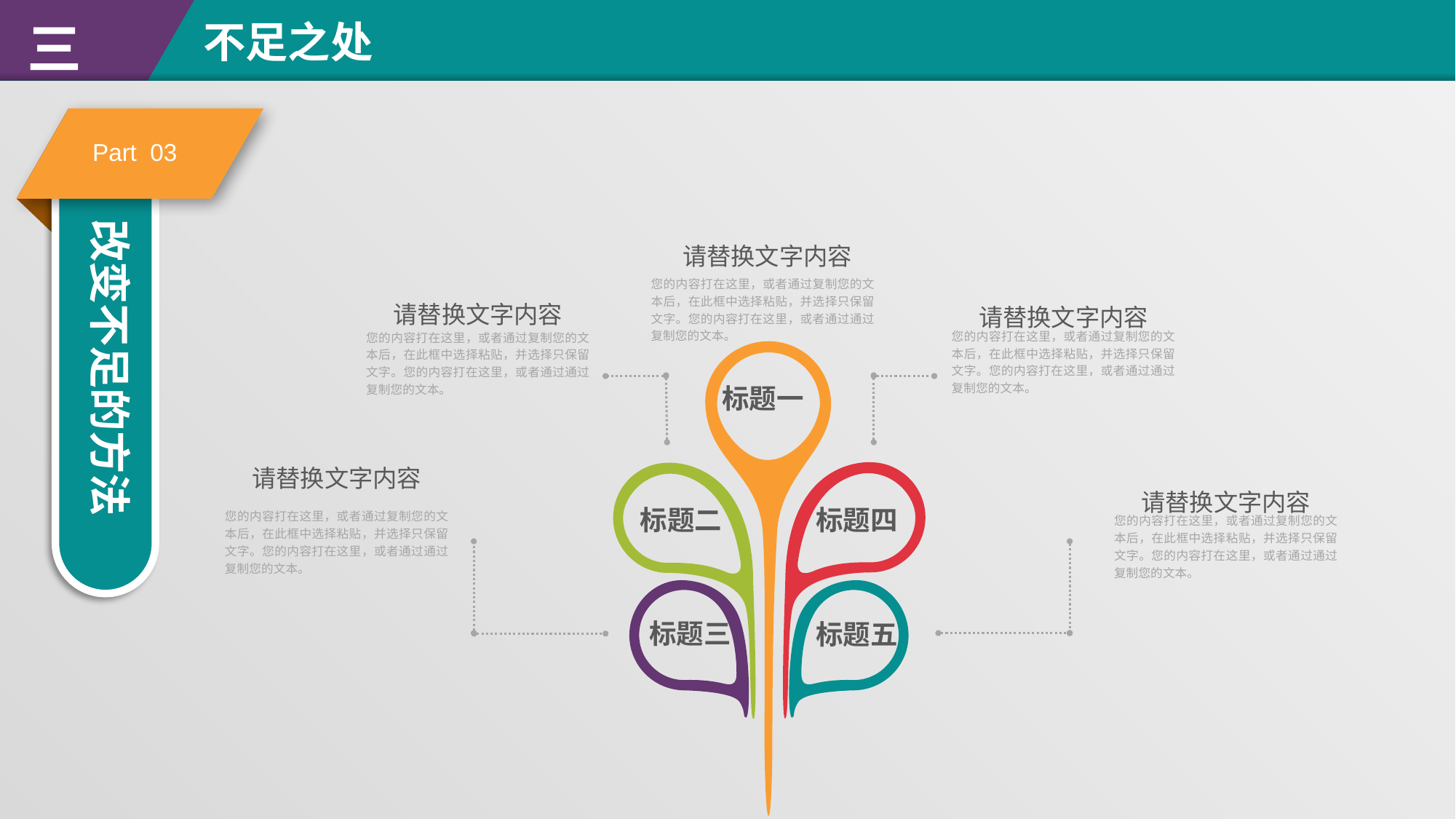

三
# 不足之处

Part  03

改变不足的方法
请替换文字内容
您的内容打在这里，或者通过复制您的文本后，在此框中选择粘贴，并选择只保留文字。您的内容打在这里，或者通过通过复制您的文本。
请替换文字内容
请替换文字内容

您的内容打在这里，或者通过复制您的文本后，在此框中选择粘贴，并选择只保留文字。您的内容打在这里，或者通过通过复制您的文本。
您的内容打在这里，或者通过复制您的文本后，在此框中选择粘贴，并选择只保留文字。您的内容打在这里，或者通过通过复制您的文本。

标题一

请替换文字内容
请替换文字内容
标题二
标题四
您的内容打在这里，或者通过复制您的文本后，在此框中选择粘贴，并选择只保留文字。您的内容打在这里，或者通过通过复制您的文本。
您的内容打在这里，或者通过复制您的文本后，在此框中选择粘贴，并选择只保留文字。您的内容打在这里，或者通过通过复制您的文本。

标题三
标题五